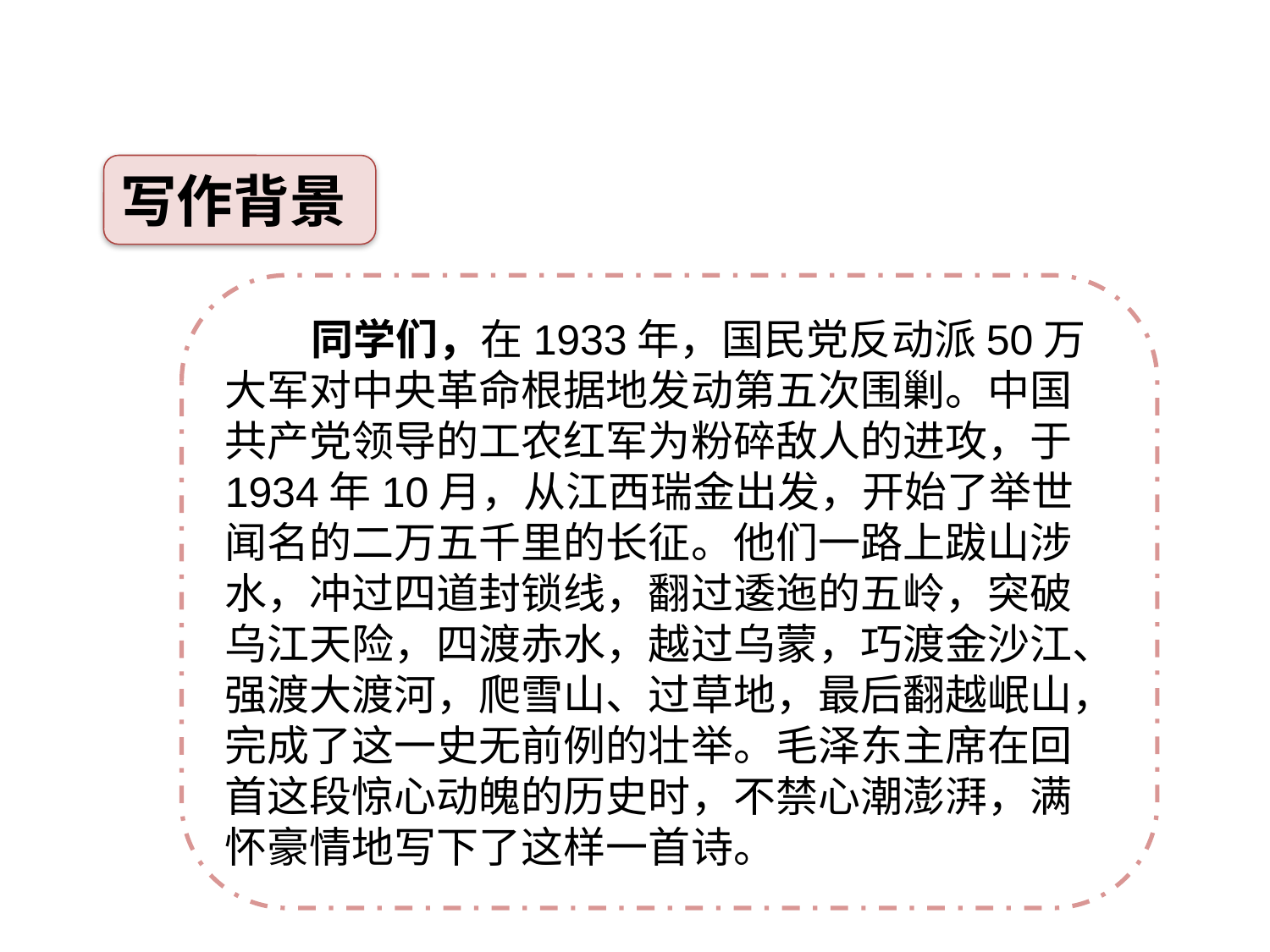

写作背景
        同学们，在1933年，国民党反动派50万大军对中央革命根据地发动第五次围剿。中国共产党领导的工农红军为粉碎敌人的进攻，于1934年10月，从江西瑞金出发，开始了举世闻名的二万五千里的长征。他们一路上跋山涉水，冲过四道封锁线，翻过逶迤的五岭，突破乌江天险，四渡赤水，越过乌蒙，巧渡金沙江、强渡大渡河，爬雪山、过草地，最后翻越岷山，完成了这一史无前例的壮举。毛泽东主席在回首这段惊心动魄的历史时，不禁心潮澎湃，满怀豪情地写下了这样一首诗。